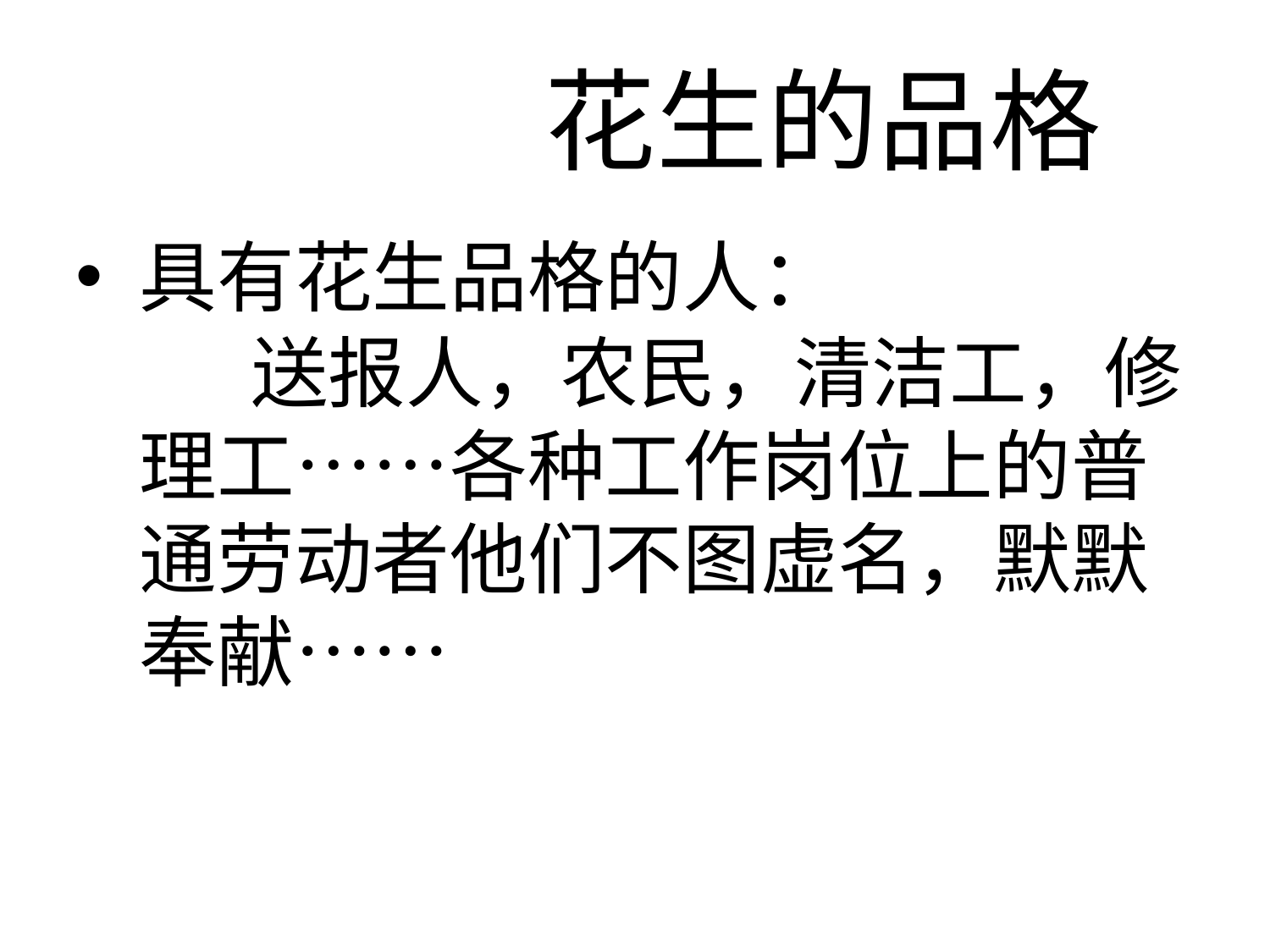

# 花生的品格
具有花生品格的人：
         送报人，农民，清洁工，修理工……各种工作岗位上的普通劳动者他们不图虚名，默默奉献……